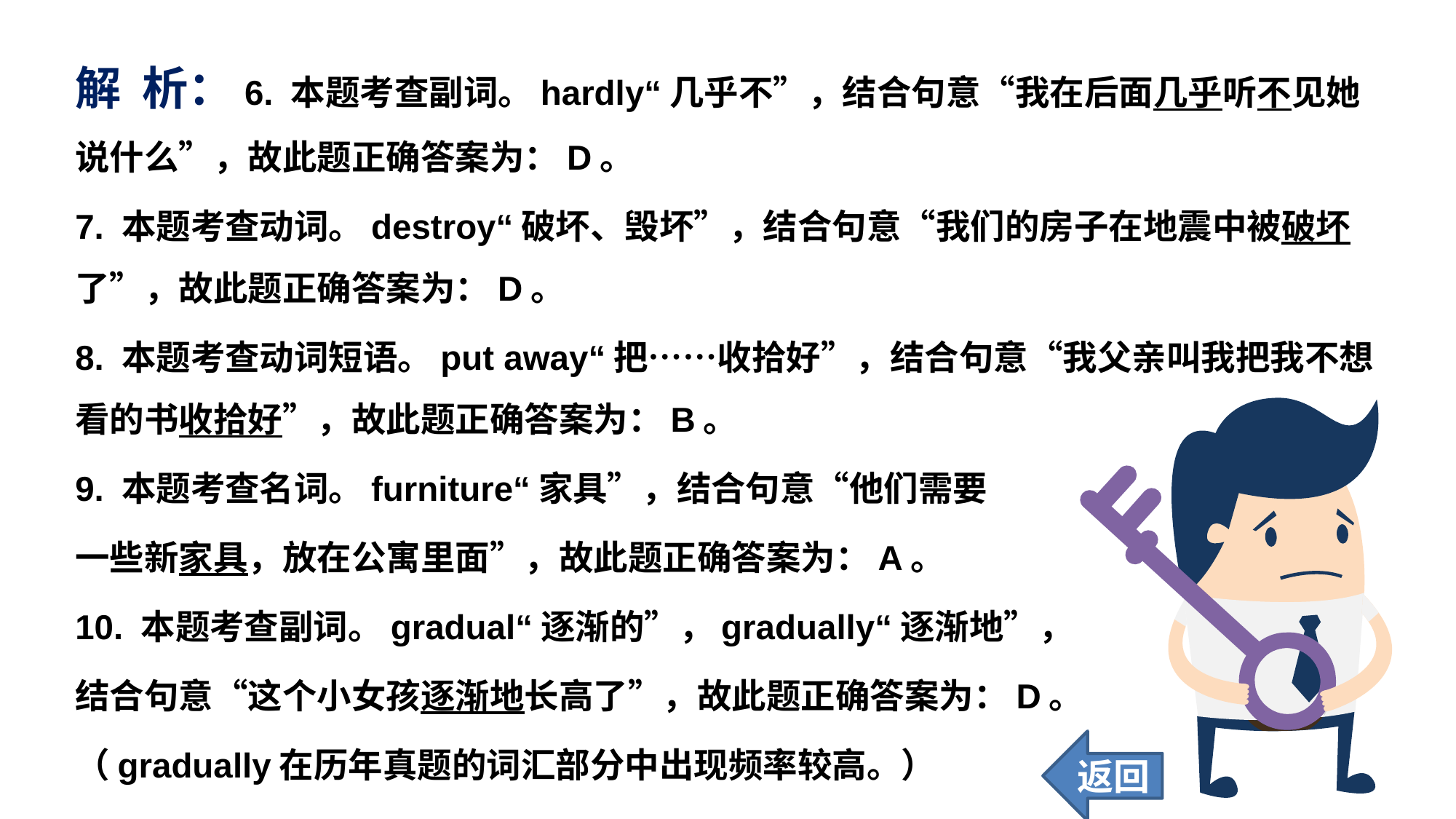

解  析：6. 本题考查副词。hardly“几乎不”，结合句意“我在后面几乎听不见她说什么”，故此题正确答案为：D。
7. 本题考查动词。destroy“破坏、毁坏”，结合句意“我们的房子在地震中被破坏了”，故此题正确答案为：D。
8. 本题考查动词短语。put away“把……收拾好”，结合句意“我父亲叫我把我不想看的书收拾好”，故此题正确答案为：B。
9. 本题考查名词。furniture“家具”，结合句意“他们需要
一些新家具，放在公寓里面”，故此题正确答案为：A。
10. 本题考查副词。gradual“逐渐的”，gradually“逐渐地”，
结合句意“这个小女孩逐渐地长高了”，故此题正确答案为：D。
（gradually在历年真题的词汇部分中出现频率较高。）

返回
42